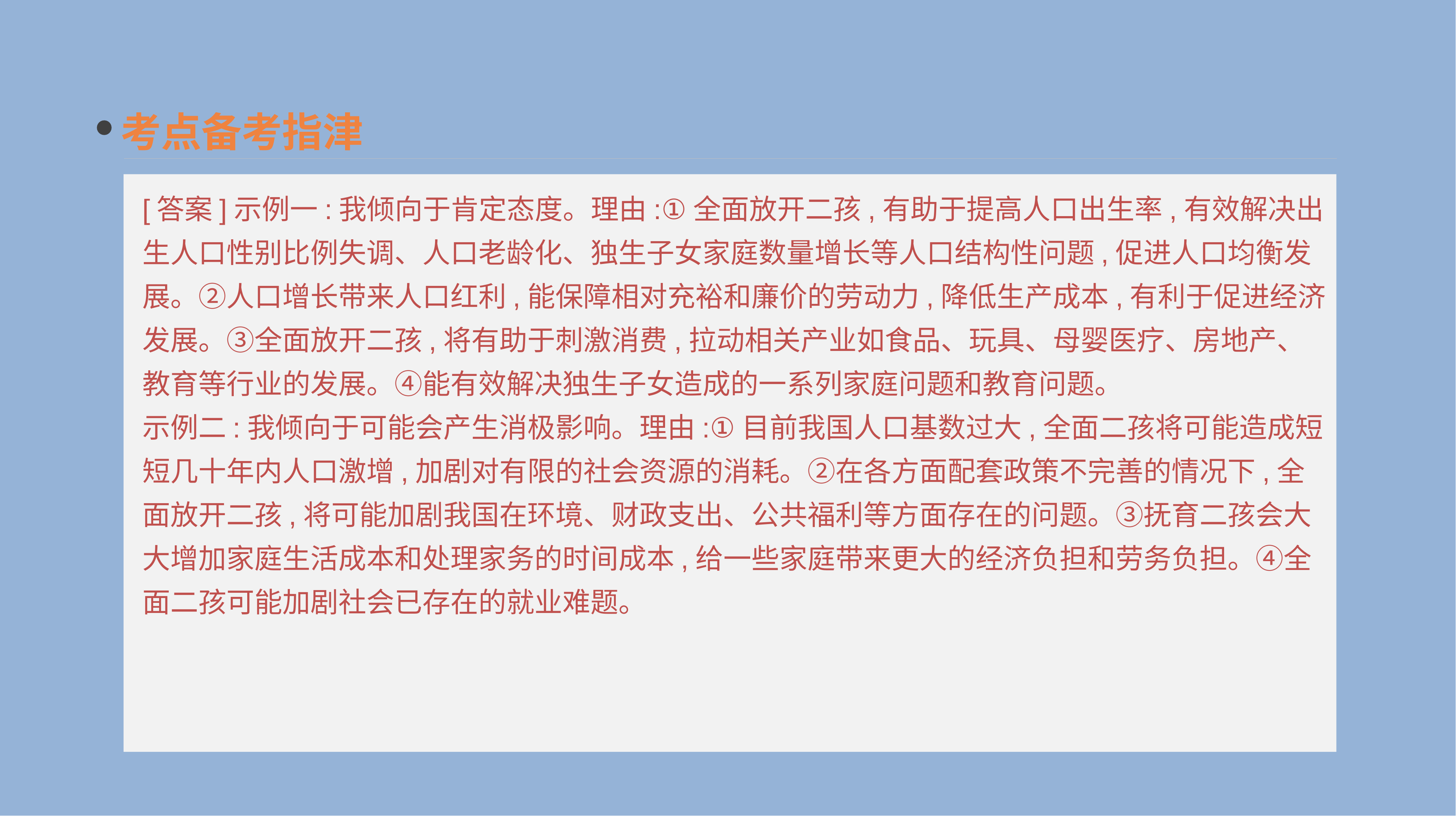

考点备考指津

[答案]示例一:我倾向于肯定态度。理由:①全面放开二孩,有助于提高人口出生率,有效解决出生人口性别比例失调、人口老龄化、独生子女家庭数量增长等人口结构性问题,促进人口均衡发展。②人口增长带来人口红利,能保障相对充裕和廉价的劳动力,降低生产成本,有利于促进经济发展。③全面放开二孩,将有助于刺激消费,拉动相关产业如食品、玩具、母婴医疗、房地产、教育等行业的发展。④能有效解决独生子女造成的一系列家庭问题和教育问题。
示例二:我倾向于可能会产生消极影响。理由:①目前我国人口基数过大,全面二孩将可能造成短短几十年内人口激增,加剧对有限的社会资源的消耗。②在各方面配套政策不完善的情况下,全面放开二孩,将可能加剧我国在环境、财政支出、公共福利等方面存在的问题。③抚育二孩会大大增加家庭生活成本和处理家务的时间成本,给一些家庭带来更大的经济负担和劳务负担。④全面二孩可能加剧社会已存在的就业难题。